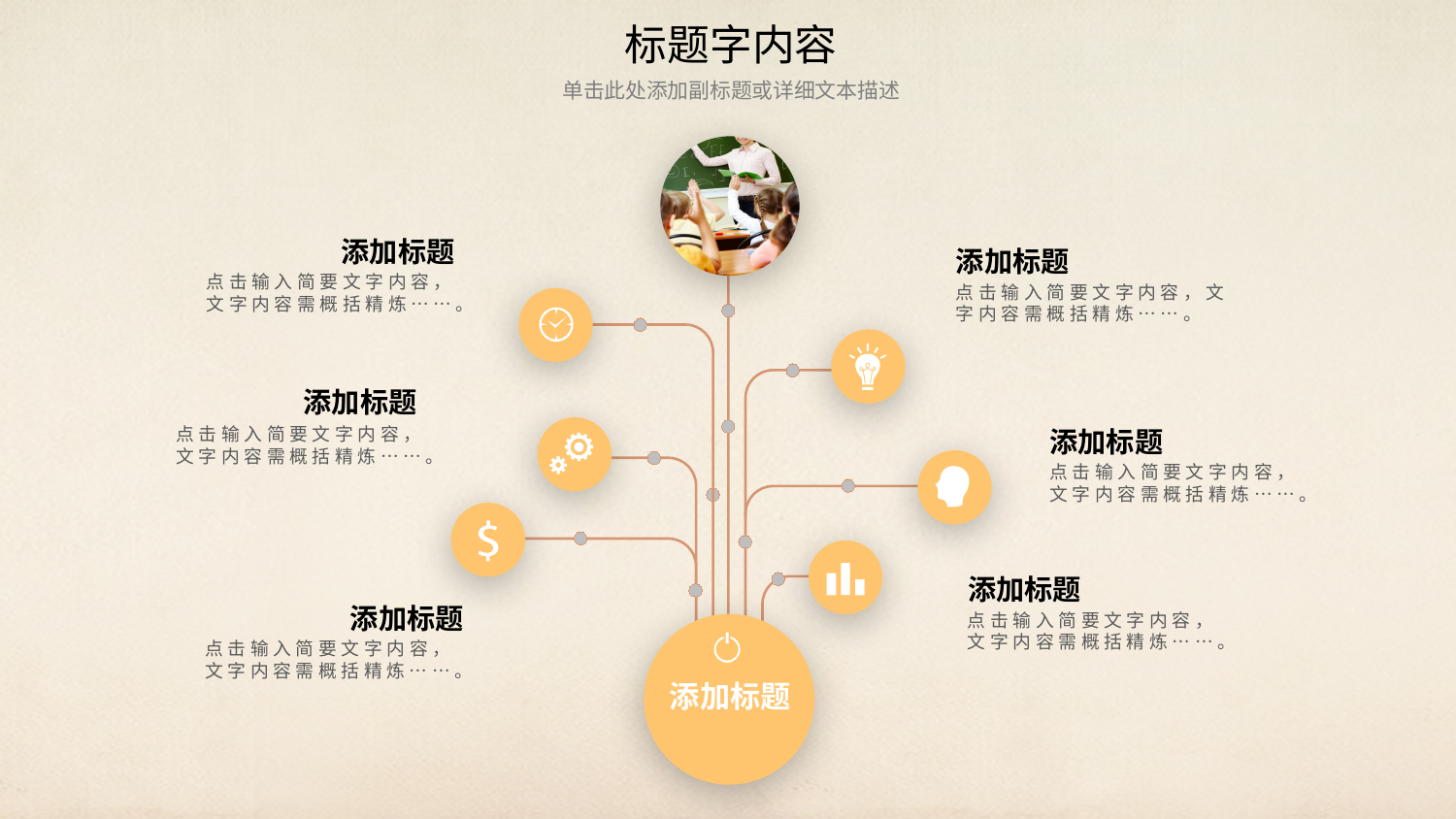

标题字内容
单击此处添加副标题或详细文本描述

添加标题
点击输入简要文字内容，文字内容需概括精炼……。
添加标题
点击输入简要文字内容，文字内容需概括精炼……。

添加标题
点击输入简要文字内容，文字内容需概括精炼……。
添加标题
点击输入简要文字内容，文字内容需概括精炼……。

添加标题
点击输入简要文字内容，文字内容需概括精炼……。

添加标题
点击输入简要文字内容，文字内容需概括精炼……。

添加标题